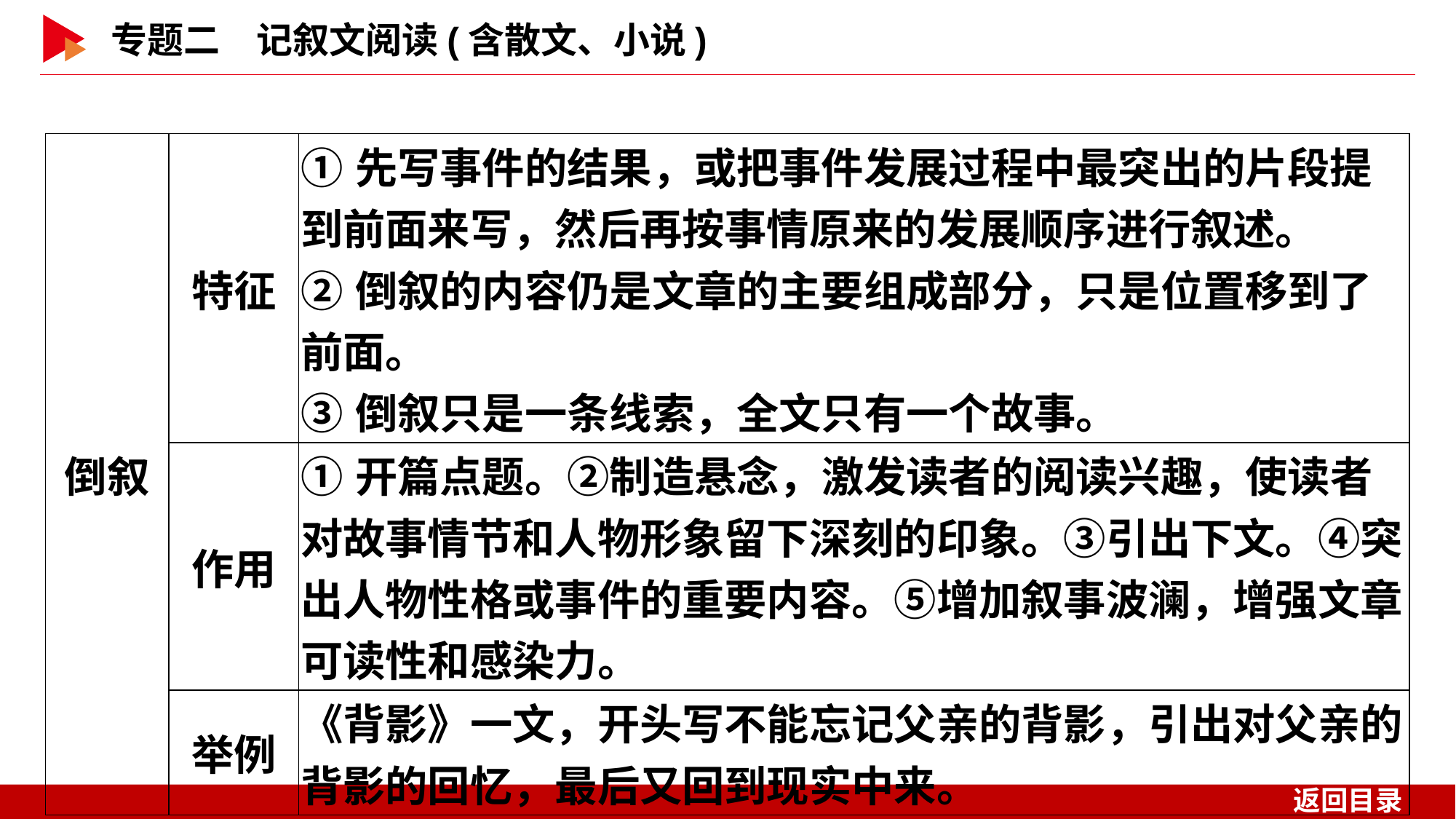

| 倒叙 | 特征 | ①先写事件的结果，或把事件发展过程中最突出的片段提到前面来写，然后再按事情原来的发展顺序进行叙述。 ②倒叙的内容仍是文章的主要组成部分，只是位置移到了前面。 ③倒叙只是一条线索，全文只有一个故事。 |
| --- | --- | --- |
|  | 作用 | ①开篇点题。②制造悬念，激发读者的阅读兴趣，使读者对故事情节和人物形象留下深刻的印象。③引出下文。④突出人物性格或事件的重要内容。⑤增加叙事波澜，增强文章可读性和感染力。 |
|  | 举例 | 《背影》一文，开头写不能忘记父亲的背影，引出对父亲的背影的回忆，最后又回到现实中来。 |